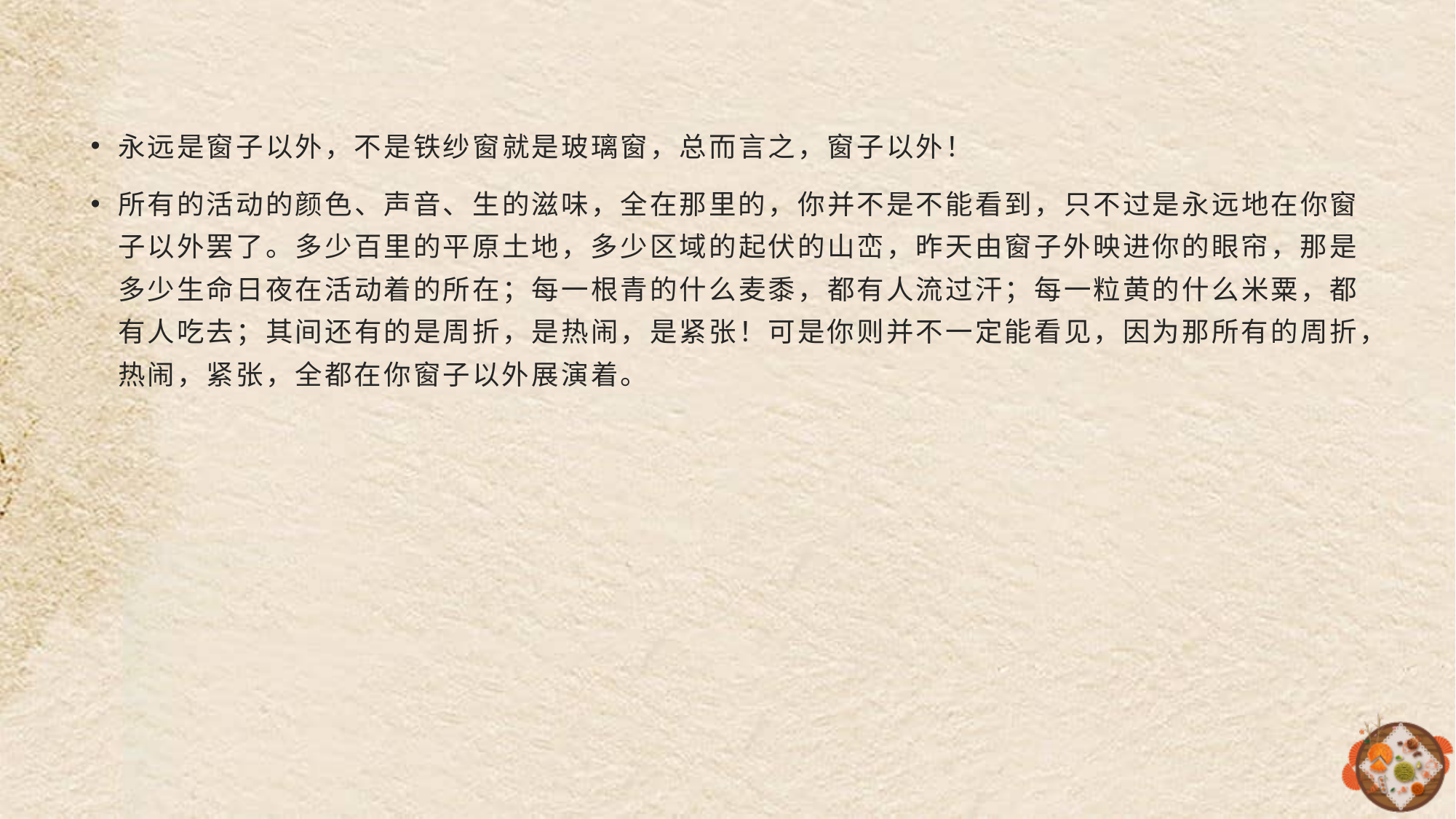

#
永远是窗子以外，不是铁纱窗就是玻璃窗，总而言之，窗子以外！
所有的活动的颜色、声音、生的滋味，全在那里的，你并不是不能看到，只不过是永远地在你窗子以外罢了。多少百里的平原土地，多少区域的起伏的山峦，昨天由窗子外映进你的眼帘，那是多少生命日夜在活动着的所在；每一根青的什么麦黍，都有人流过汗；每一粒黄的什么米粟，都有人吃去；其间还有的是周折，是热闹，是紧张！可是你则并不一定能看见，因为那所有的周折，热闹，紧张，全都在你窗子以外展演着。